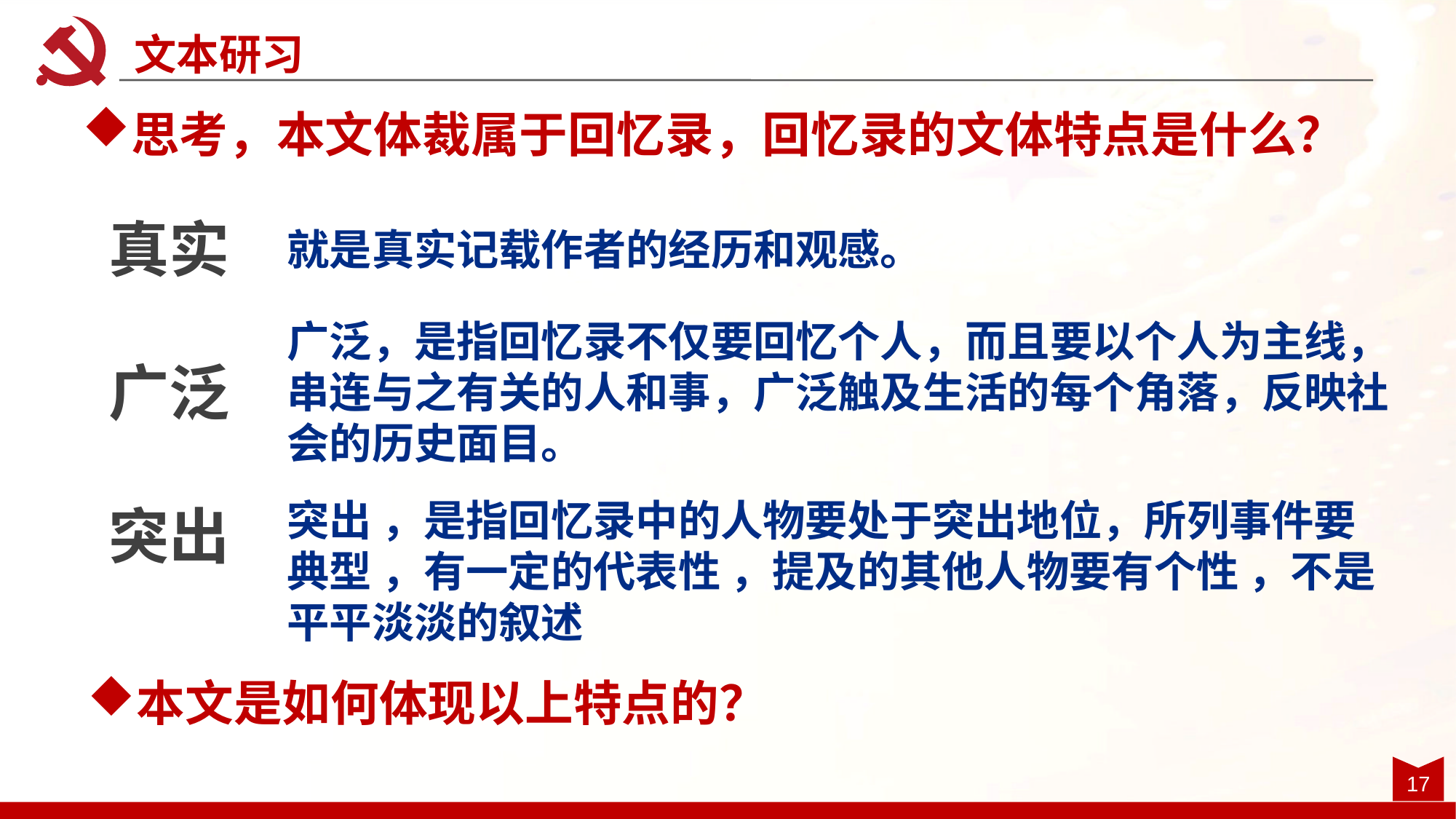

文本研习

思考，本文体裁属于回忆录，回忆录的文体特点是什么？
真实
就是真实记载作者的经历和观感。
广泛，是指回忆录不仅要回忆个人，而且要以个人为主线，串连与之有关的人和事，广泛触及生活的每个角落，反映社会的历史面目。
广泛
突出 ，是指回忆录中的人物要处于突出地位，所列事件要典型 ，有一定的代表性 ，提及的其他人物要有个性 ，不是平平淡淡的叙述
突出
本文是如何体现以上特点的？